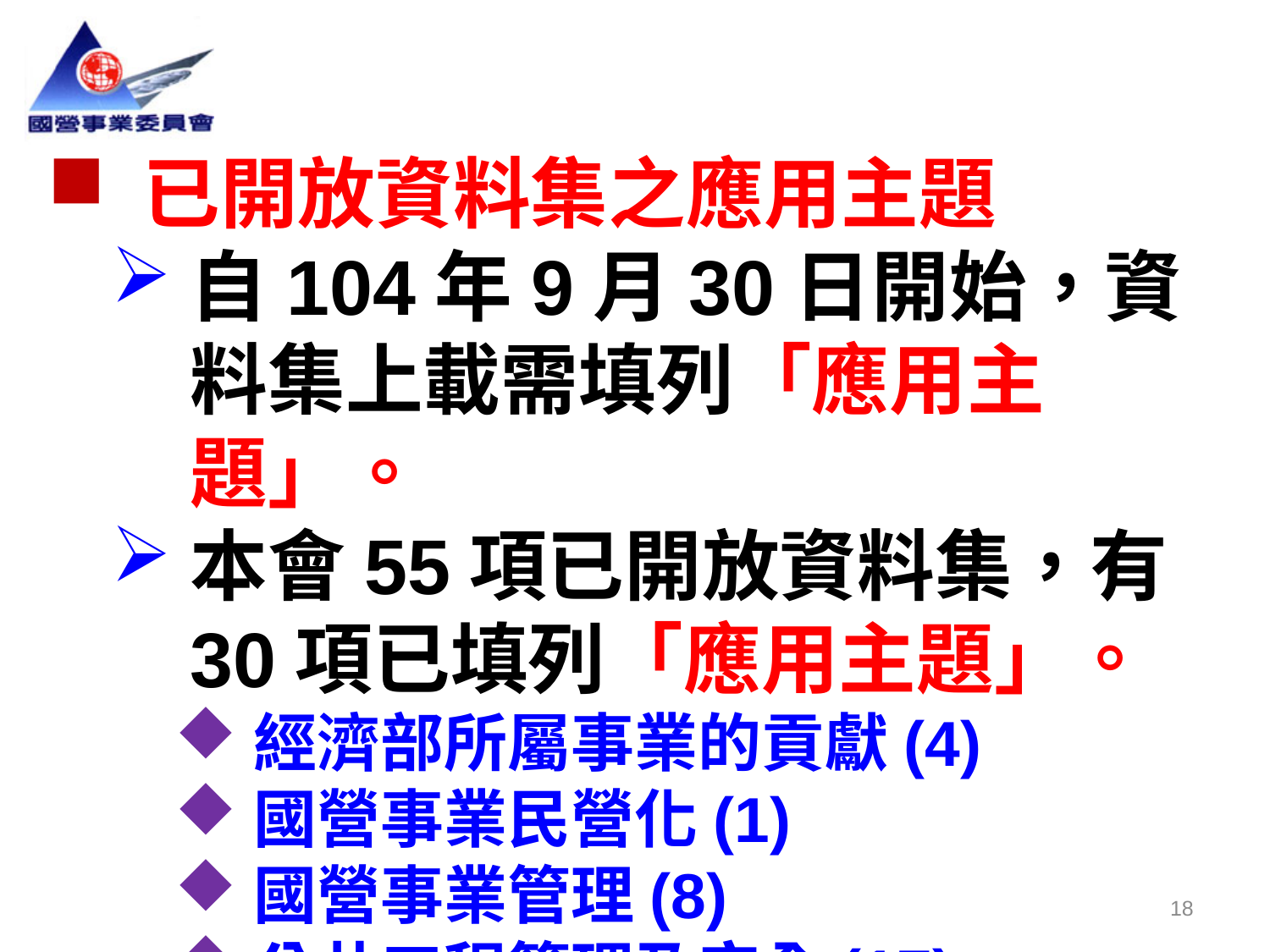

已開放資料集之應用主題
自104年9月30日開始，資料集上載需填列「應用主題」。
本會55項已開放資料集，有30項已填列「應用主題」。
經濟部所屬事業的貢獻(4)
國營事業民營化(1)
國營事業管理(8)
公共工程管理及安全(17)

18